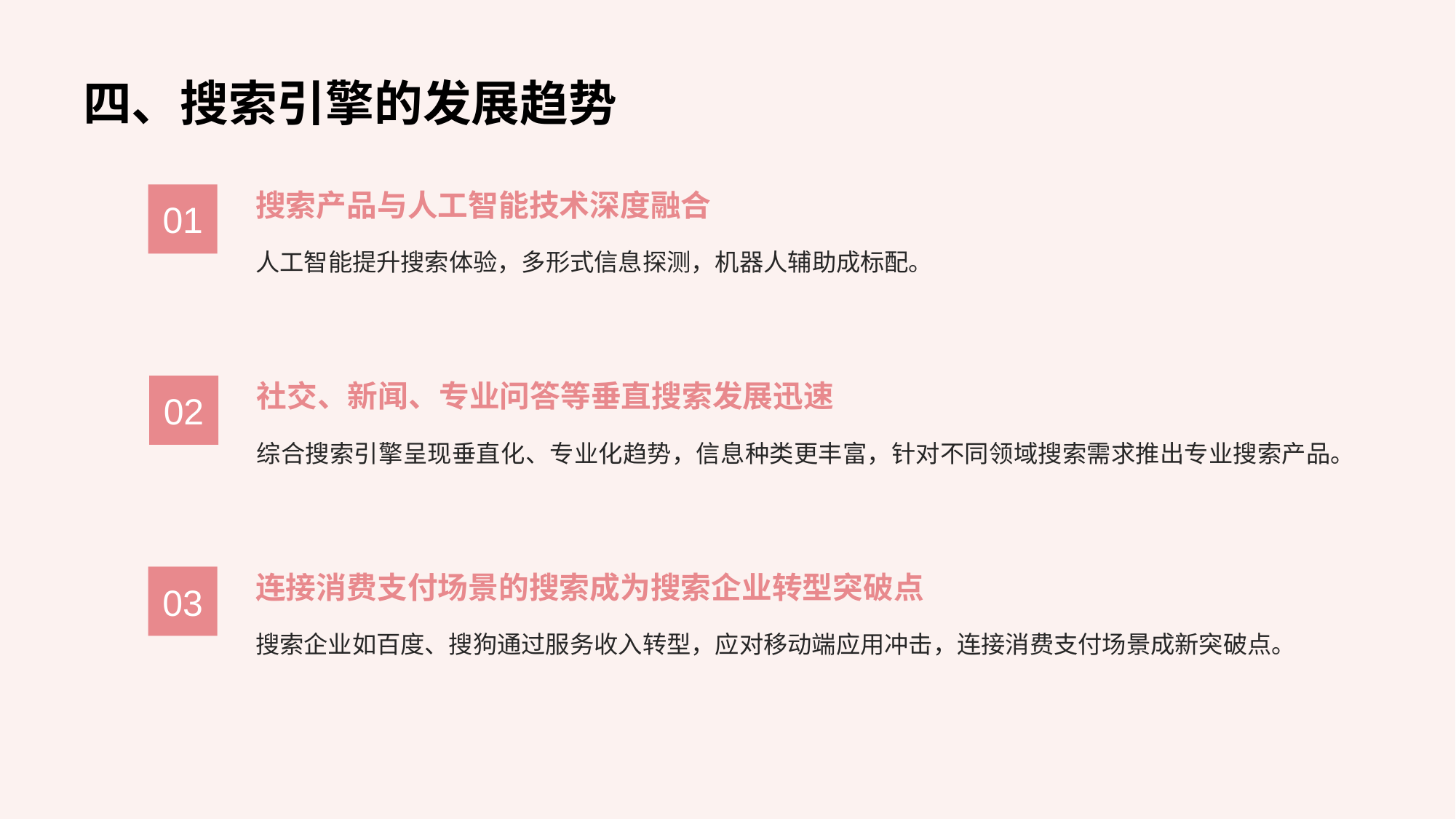

四、搜索引擎的发展趋势
搜索产品与人工智能技术深度融合
01
人工智能提升搜索体验，多形式信息探测，机器人辅助成标配。
社交、新闻、专业问答等垂直搜索发展迅速
02
综合搜索引擎呈现垂直化、专业化趋势，信息种类更丰富，针对不同领域搜索需求推出专业搜索产品。
连接消费支付场景的搜索成为搜索企业转型突破点
03
搜索企业如百度、搜狗通过服务收入转型，应对移动端应用冲击，连接消费支付场景成新突破点。